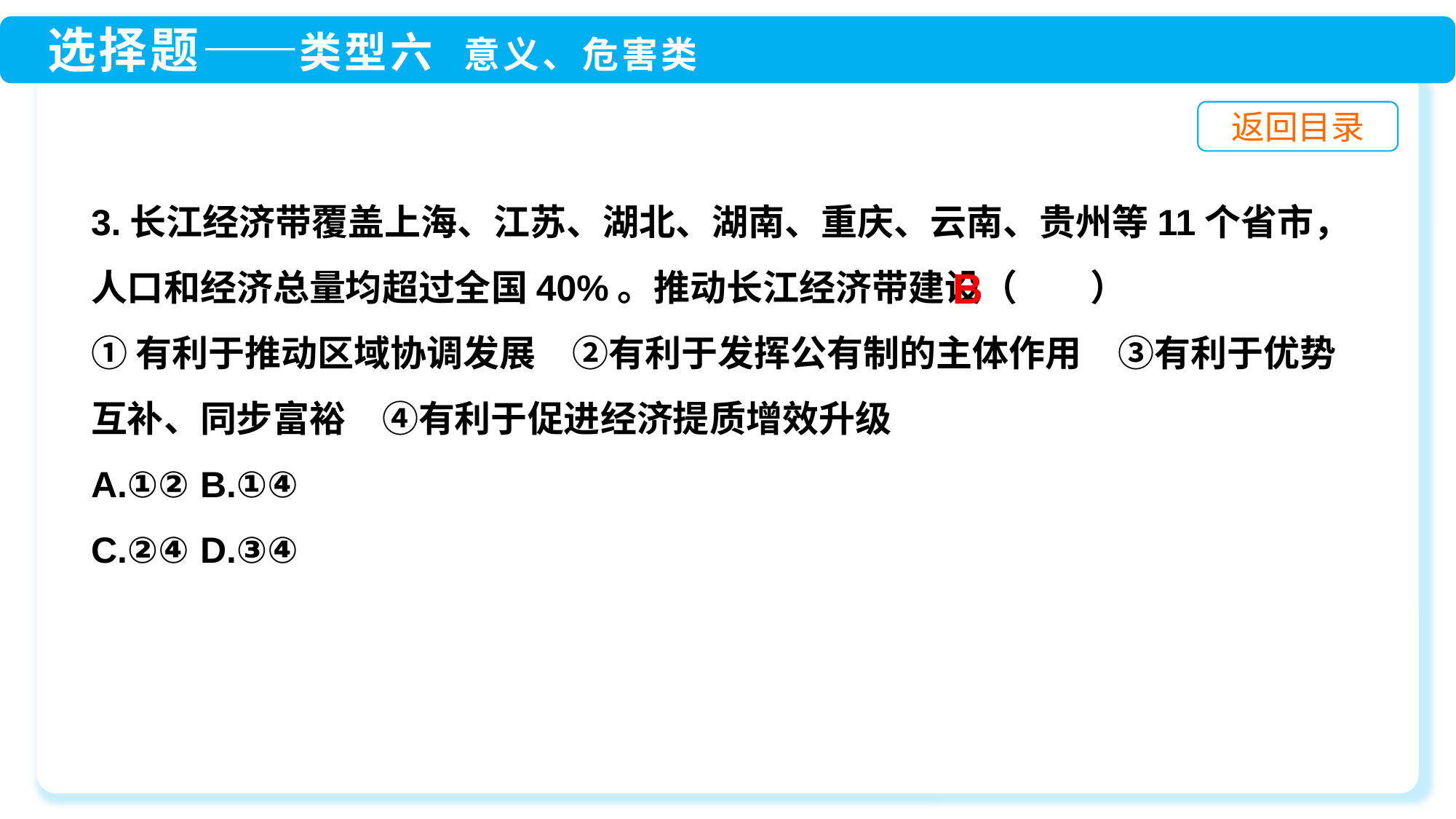

3.长江经济带覆盖上海、江苏、湖北、湖南、重庆、云南、贵州等11个省市，人口和经济总量均超过全国40%。推动长江经济带建设（　　）
①有利于推动区域协调发展　②有利于发挥公有制的主体作用　③有利于优势互补、同步富裕　④有利于促进经济提质增效升级
A.①②	B.①④
C.②④	D.③④

B